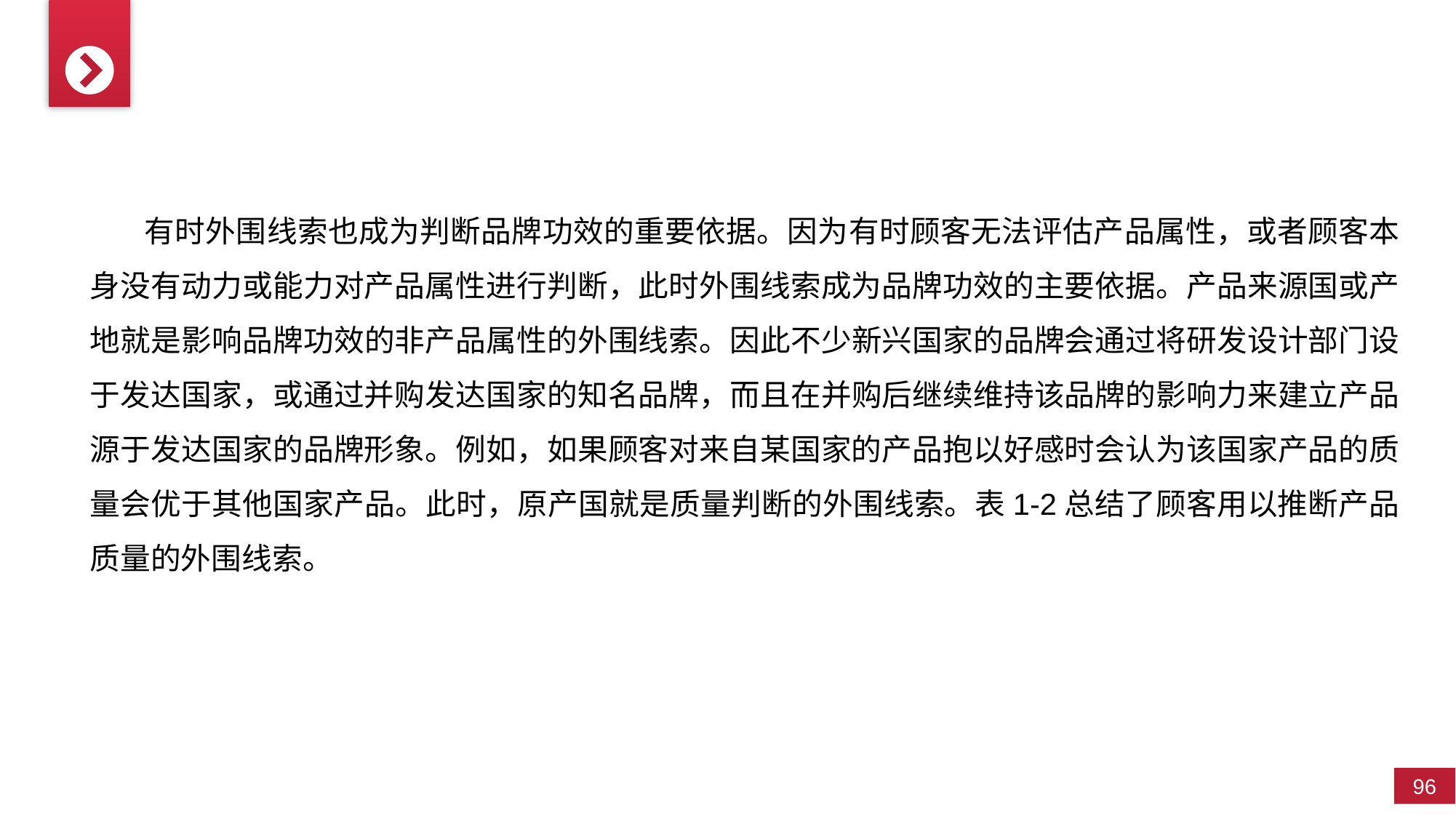

有时外围线索也成为判断品牌功效的重要依据。因为有时顾客无法评估产品属性，或者顾客本身没有动力或能力对产品属性进行判断，此时外围线索成为品牌功效的主要依据。产品来源国或产地就是影响品牌功效的非产品属性的外围线索。因此不少新兴国家的品牌会通过将研发设计部门设于发达国家，或通过并购发达国家的知名品牌，而且在并购后继续维持该品牌的影响力来建立产品源于发达国家的品牌形象。例如，如果顾客对来自某国家的产品抱以好感时会认为该国家产品的质量会优于其他国家产品。此时，原产国就是质量判断的外围线索。表1-2总结了顾客用以推断产品质量的外围线索。